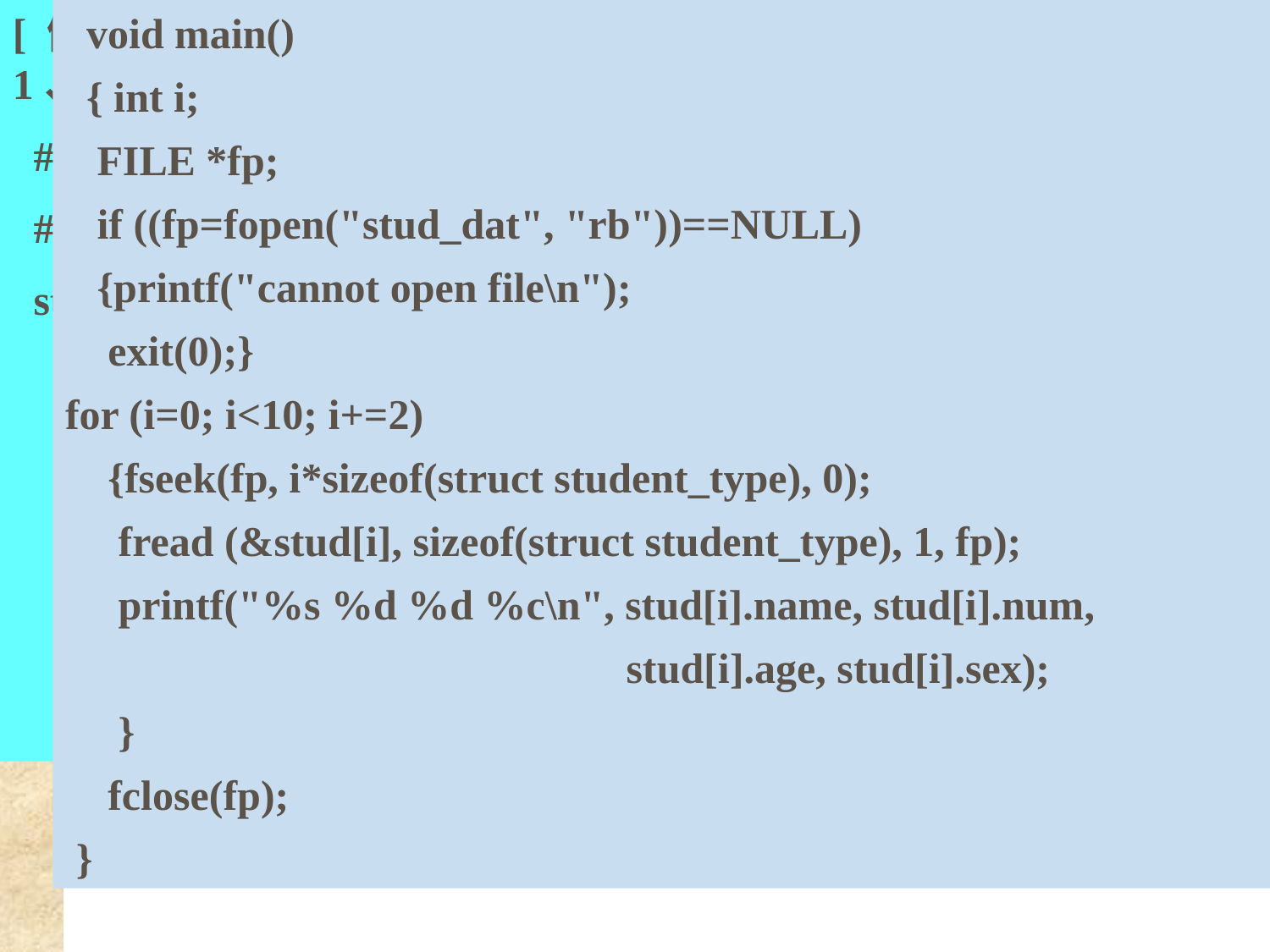

[例5] 在磁盘文件上存有10个学生的数据。要求将第1、3、5、7、9个学生数据输入计算机，并在屏幕上显示出来。
  #include"stdio.h"
  #include"stdlib.h"
  struct student_type
      {char name[10];
       int num;
       int age;
       char sex;
       }stud[10];

  void main()
  { int i;
   FILE *fp;
   if ((fp=fopen("stud_dat", "rb"))==NULL)
   {printf("cannot open file\n");
    exit(0);}
for (i=0; i<10; i+=2)
    {fseek(fp, i*sizeof(struct student_type), 0);
     fread (&stud[i], sizeof(struct student_type), 1, fp);
     printf("%s %d %d %c\n", stud[i].name, stud[i].num,
                                                     stud[i].age, stud[i].sex);
     }
    fclose(fp);
 }